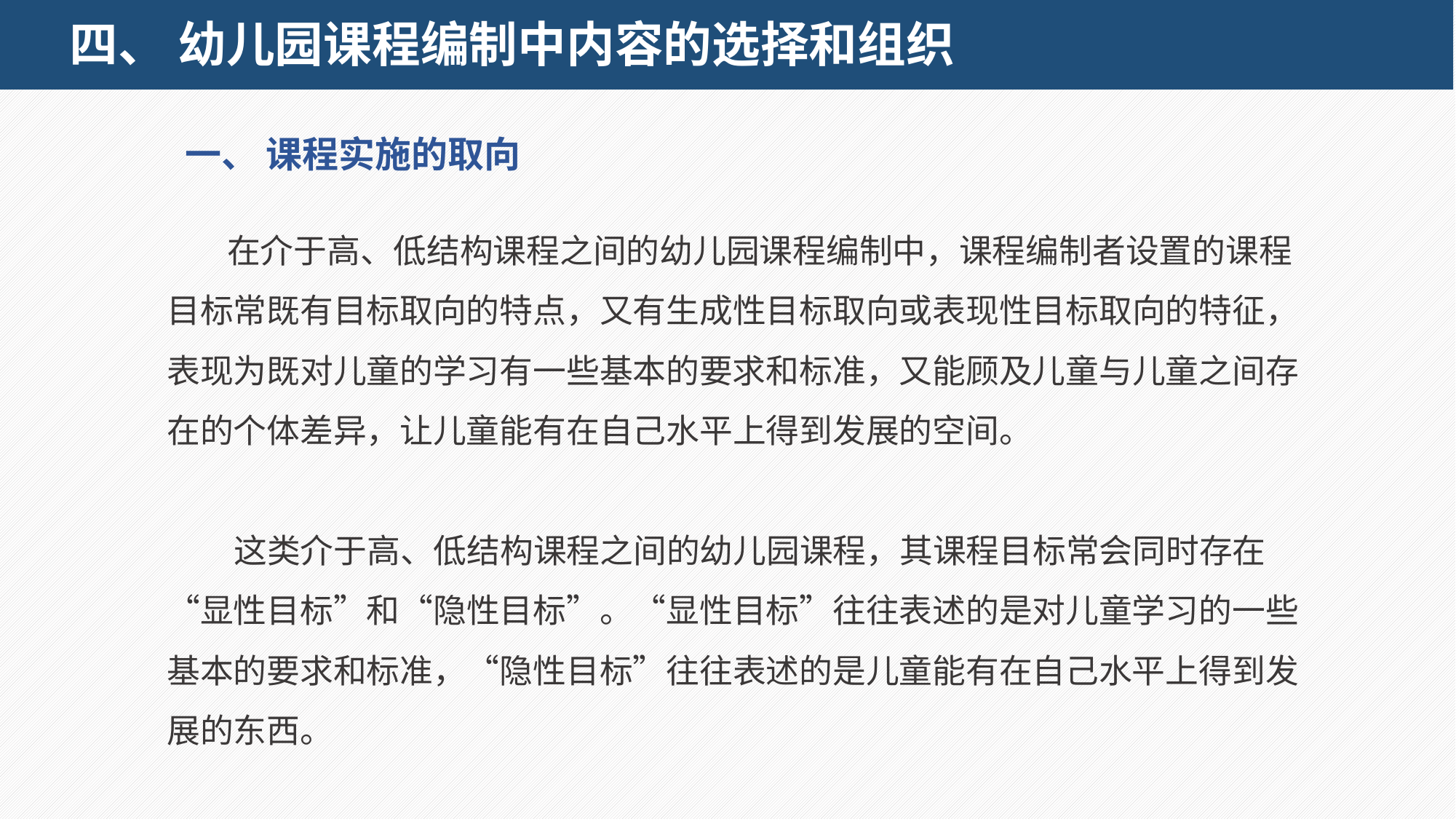

# 四、 幼儿园课程编制中内容的选择和组织
一、 课程实施的取向
       在介于高、低结构课程之间的幼儿园课程编制中，课程编制者设置的课程目标常既有目标取向的特点，又有生成性目标取向或表现性目标取向的特征，表现为既对儿童的学习有一些基本的要求和标准，又能顾及儿童与儿童之间存在的个体差异，让儿童能有在自己水平上得到发展的空间。

这类介于高、低结构课程之间的幼儿园课程，其课程目标常会同时存在“显性目标”和“隐性目标”。“显性目标”往往表述的是对儿童学习的一些基本的要求和标准，“隐性目标”往往表述的是儿童能有在自己水平上得到发展的东西。